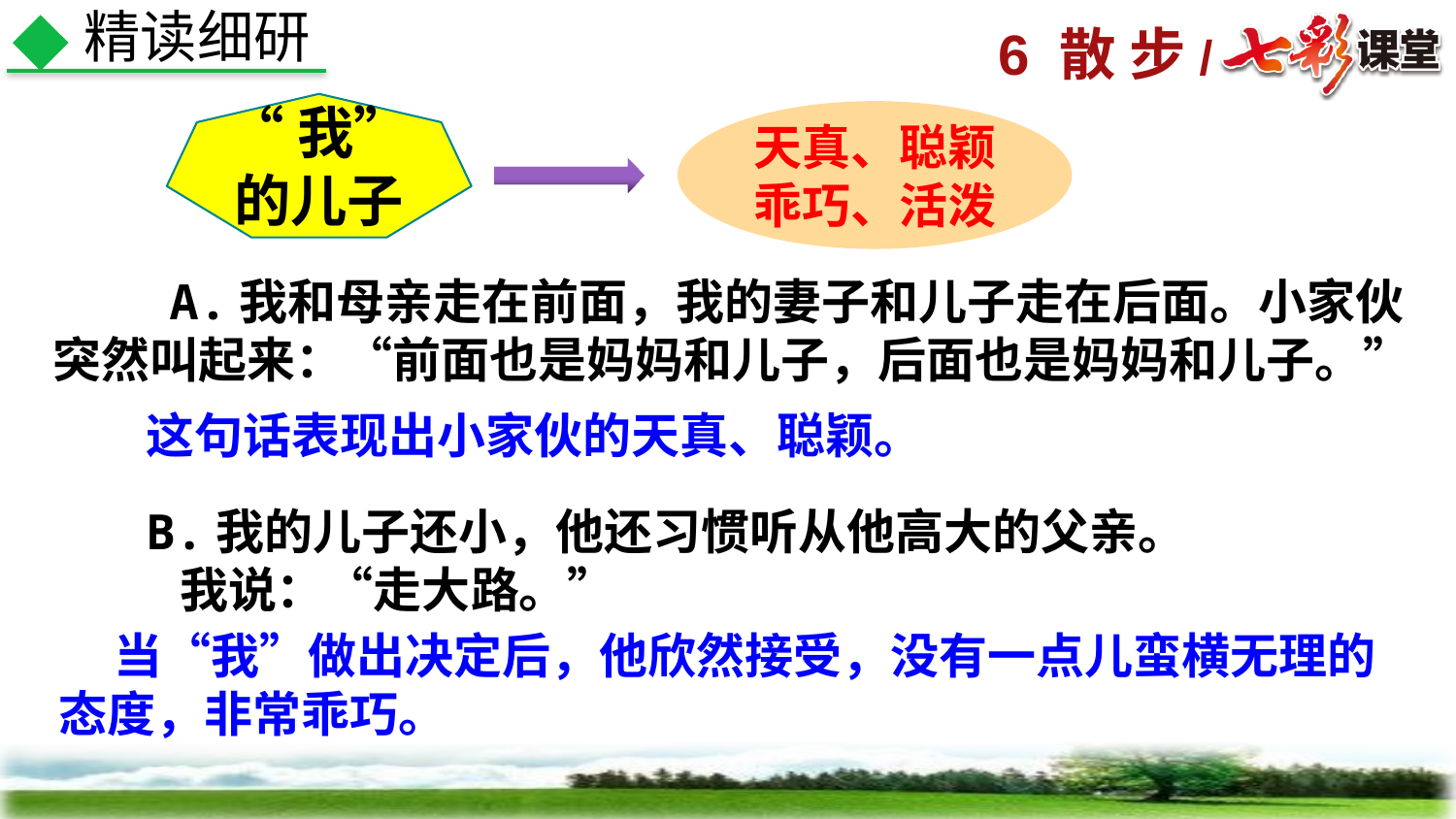

精读细研

“我”的儿子
天真、聪颖
乖巧、活泼

    A.我和母亲走在前面，我的妻子和儿子走在后面。小家伙突然叫起来：“前面也是妈妈和儿子，后面也是妈妈和儿子。”
这句话表现出小家伙的天真、聪颖。
B.我的儿子还小，他还习惯听从他高大的父亲。
  我说：“走大路。”
    当“我”做出决定后，他欣然接受，没有一点儿蛮横无理的态度，非常乖巧。